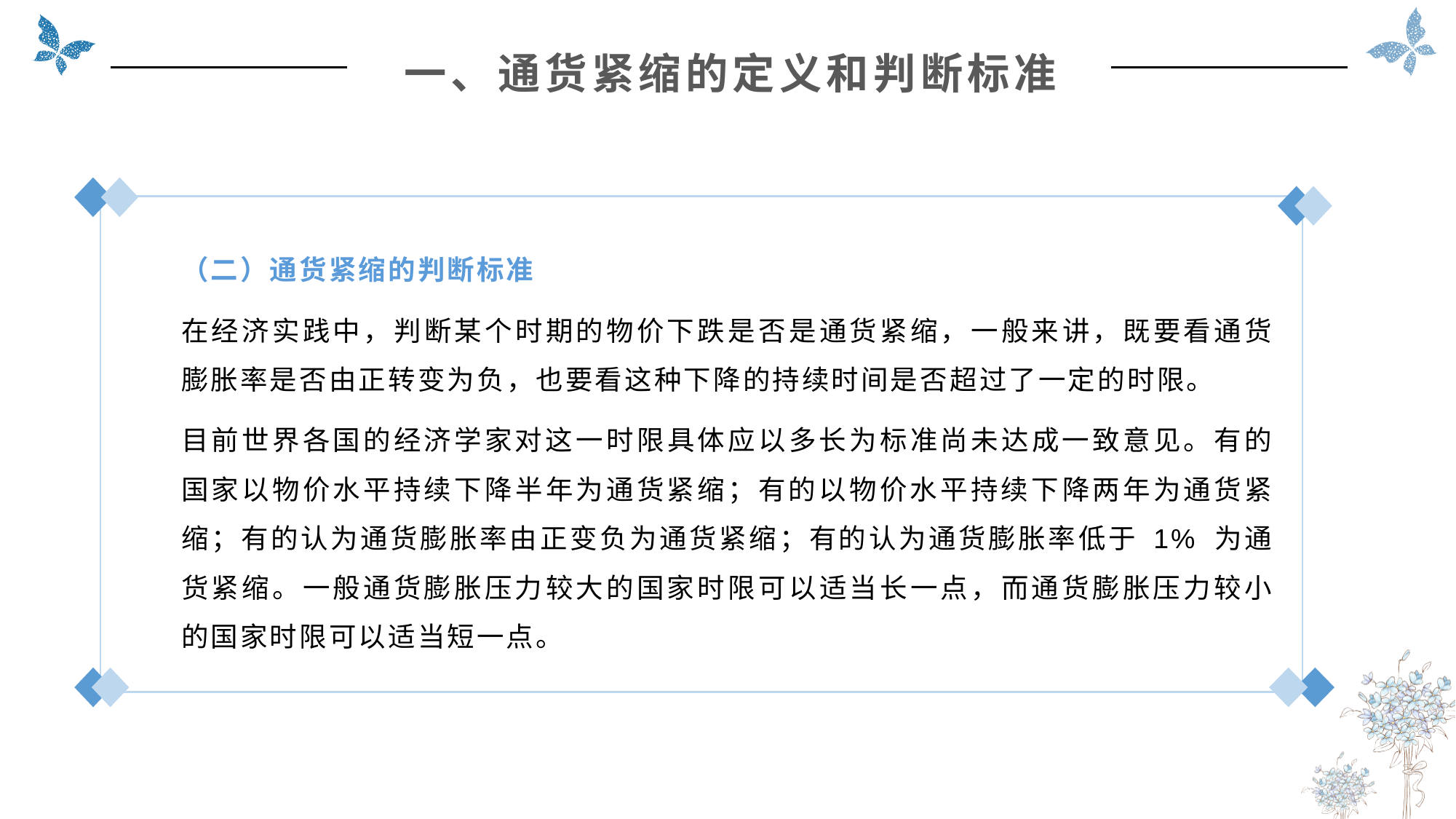

一、通货紧缩的定义和判断标准

（二）通货紧缩的判断标准
在经济实践中，判断某个时期的物价下跌是否是通货紧缩，一般来讲，既要看通货膨胀率是否由正转变为负，也要看这种下降的持续时间是否超过了一定的时限。
目前世界各国的经济学家对这一时限具体应以多长为标准尚未达成一致意见。有的国家以物价水平持续下降半年为通货紧缩；有的以物价水平持续下降两年为通货紧缩；有的认为通货膨胀率由正变负为通货紧缩；有的认为通货膨胀率低于 1% 为通货紧缩。一般通货膨胀压力较大的国家时限可以适当长一点，而通货膨胀压力较小的国家时限可以适当短一点。